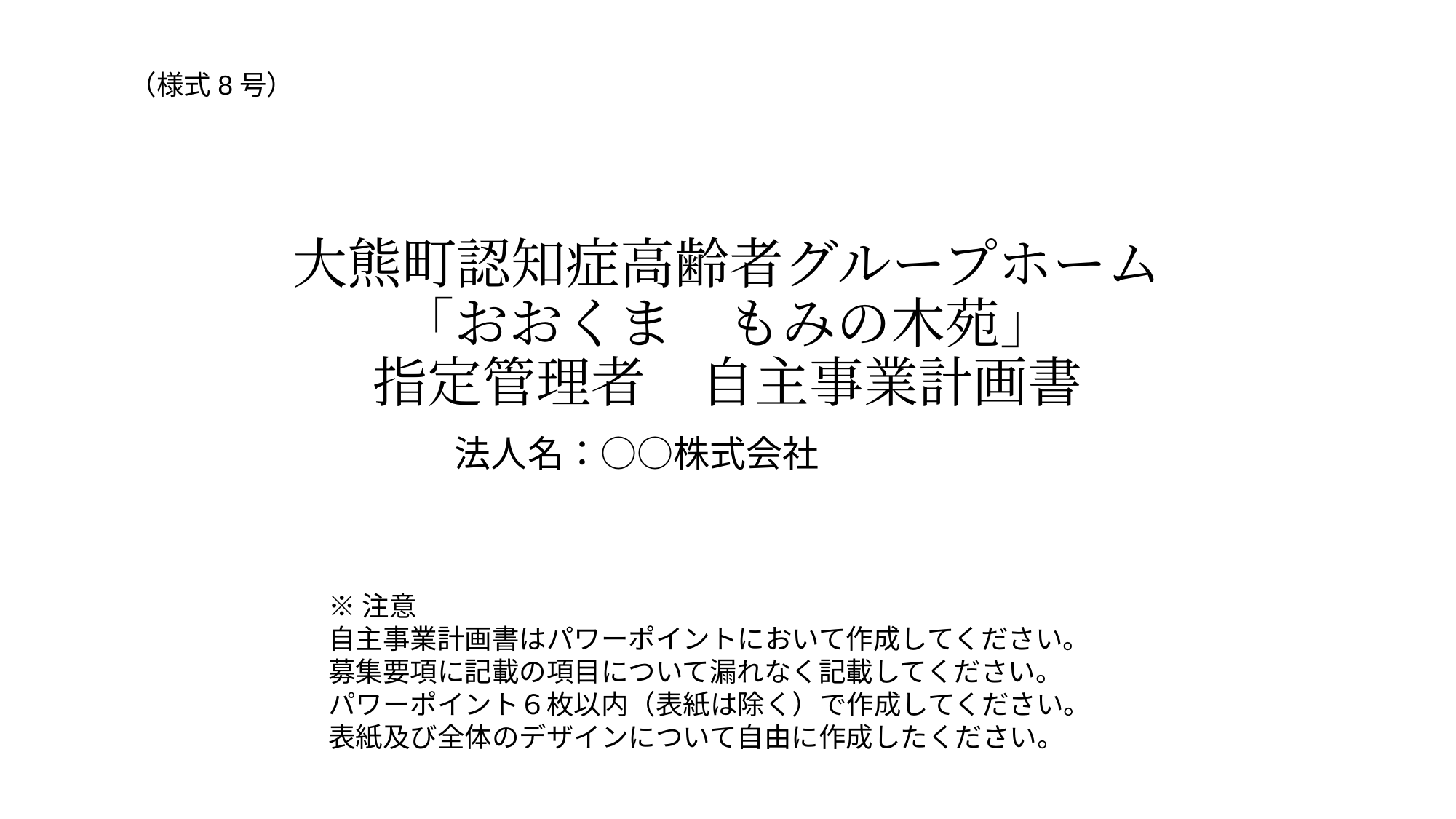

（様式8号）
# 大熊町認知症高齢者グループホーム 「おおくま　もみの木苑」 指定管理者　自主事業計画書
法人名：○○株式会社
※注意
自主事業計画書はパワーポイントにおいて作成してください。
募集要項に記載の項目について漏れなく記載してください。
パワーポイント６枚以内（表紙は除く）で作成してください。
表紙及び全体のデザインについて自由に作成したください。